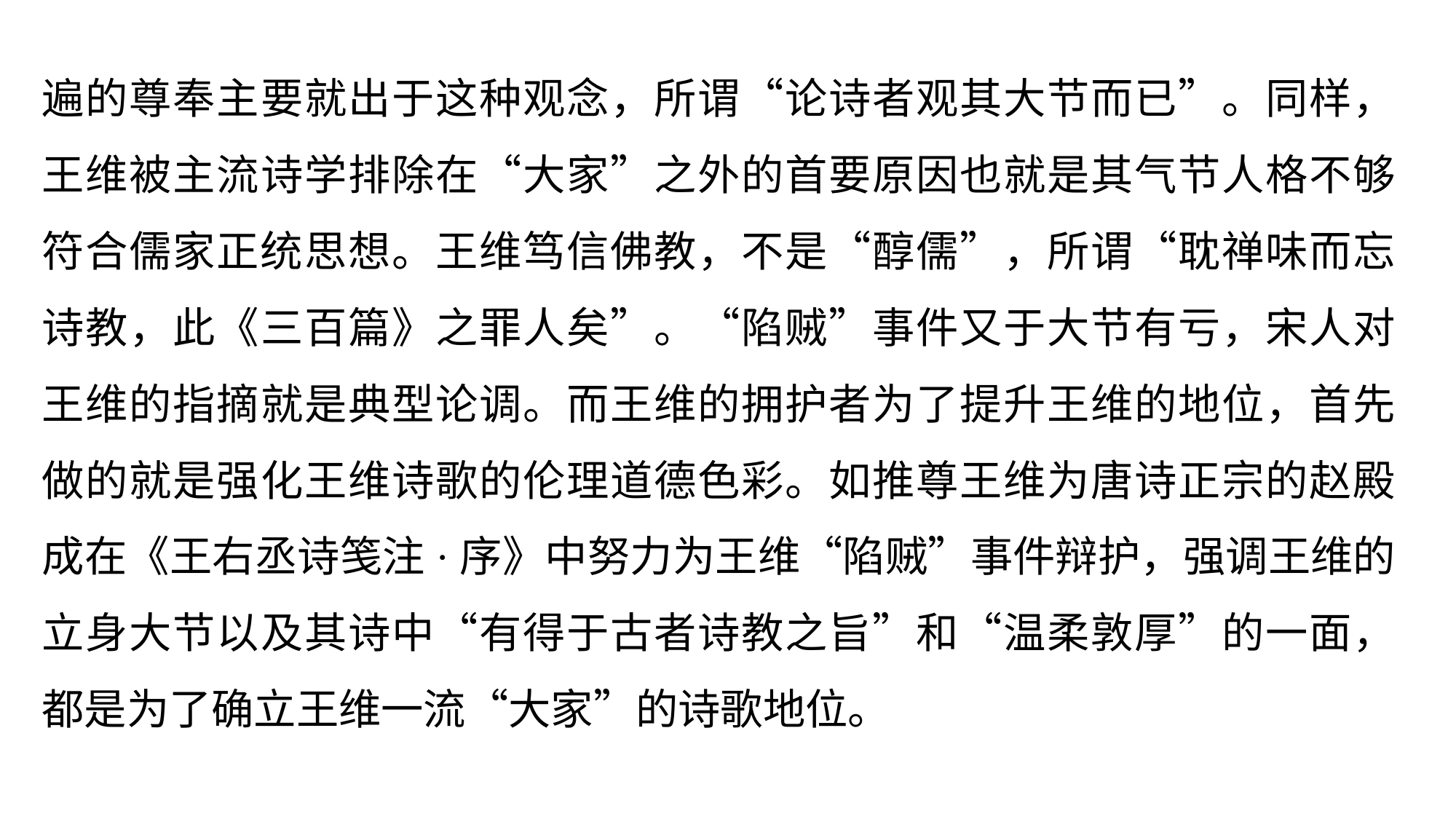

遍的尊奉主要就出于这种观念，所谓“论诗者观其大节而已”。同样，王维被主流诗学排除在“大家”之外的首要原因也就是其气节人格不够符合儒家正统思想。王维笃信佛教，不是“醇儒”，所谓“耽禅味而忘诗教，此《三百篇》之罪人矣”。“陷贼”事件又于大节有亏，宋人对王维的指摘就是典型论调。而王维的拥护者为了提升王维的地位，首先做的就是强化王维诗歌的伦理道德色彩。如推尊王维为唐诗正宗的赵殿成在《王右丞诗笺注·序》中努力为王维“陷贼”事件辩护，强调王维的立身大节以及其诗中“有得于古者诗教之旨”和“温柔敦厚”的一面，都是为了确立王维一流“大家”的诗歌地位。